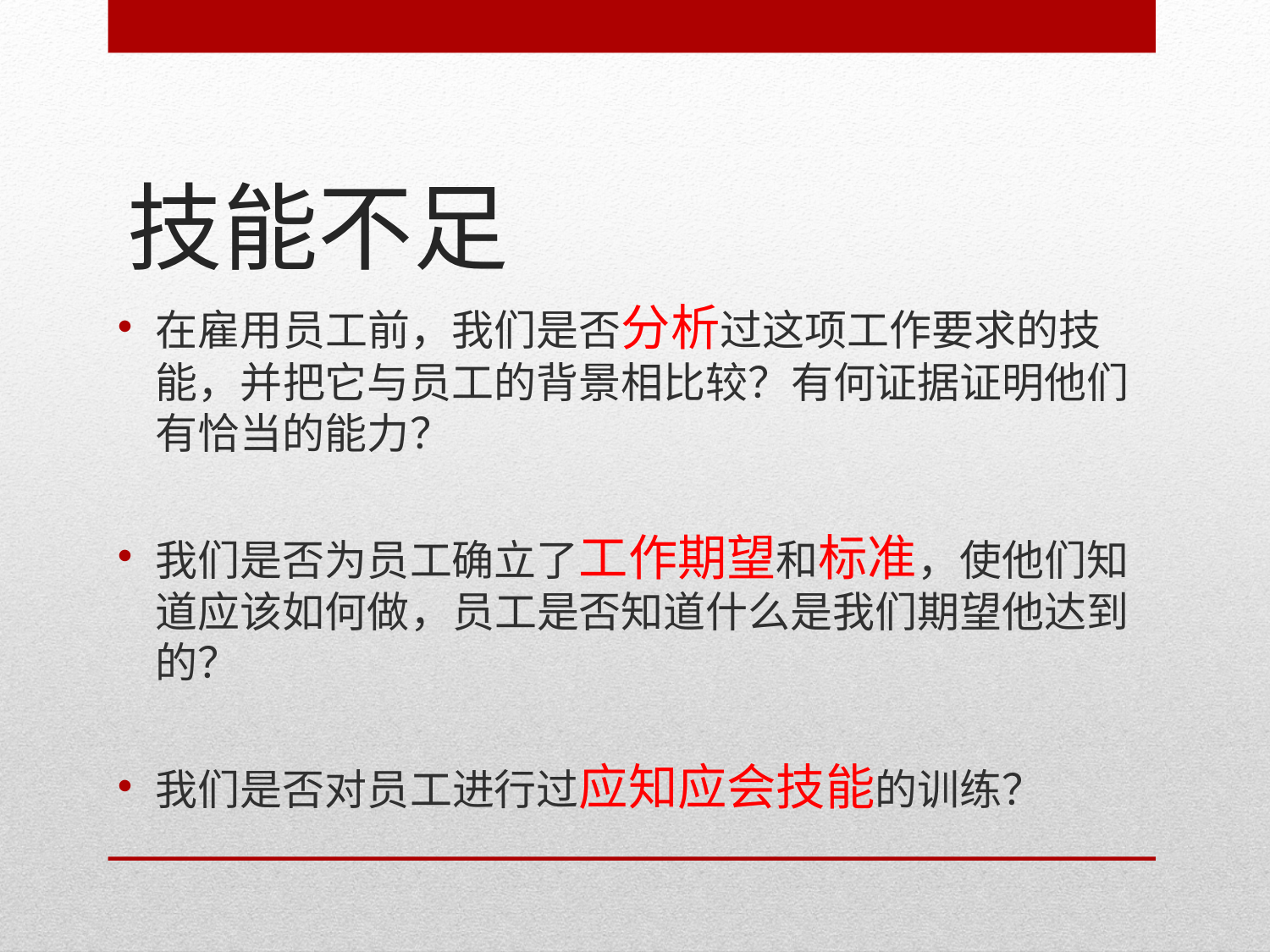

# 技能不足
在雇用员工前，我们是否分析过这项工作要求的技能，并把它与员工的背景相比较？有何证据证明他们有恰当的能力？

我们是否为员工确立了工作期望和标准，使他们知道应该如何做，员工是否知道什么是我们期望他达到的？

我们是否对员工进行过应知应会技能的训练？